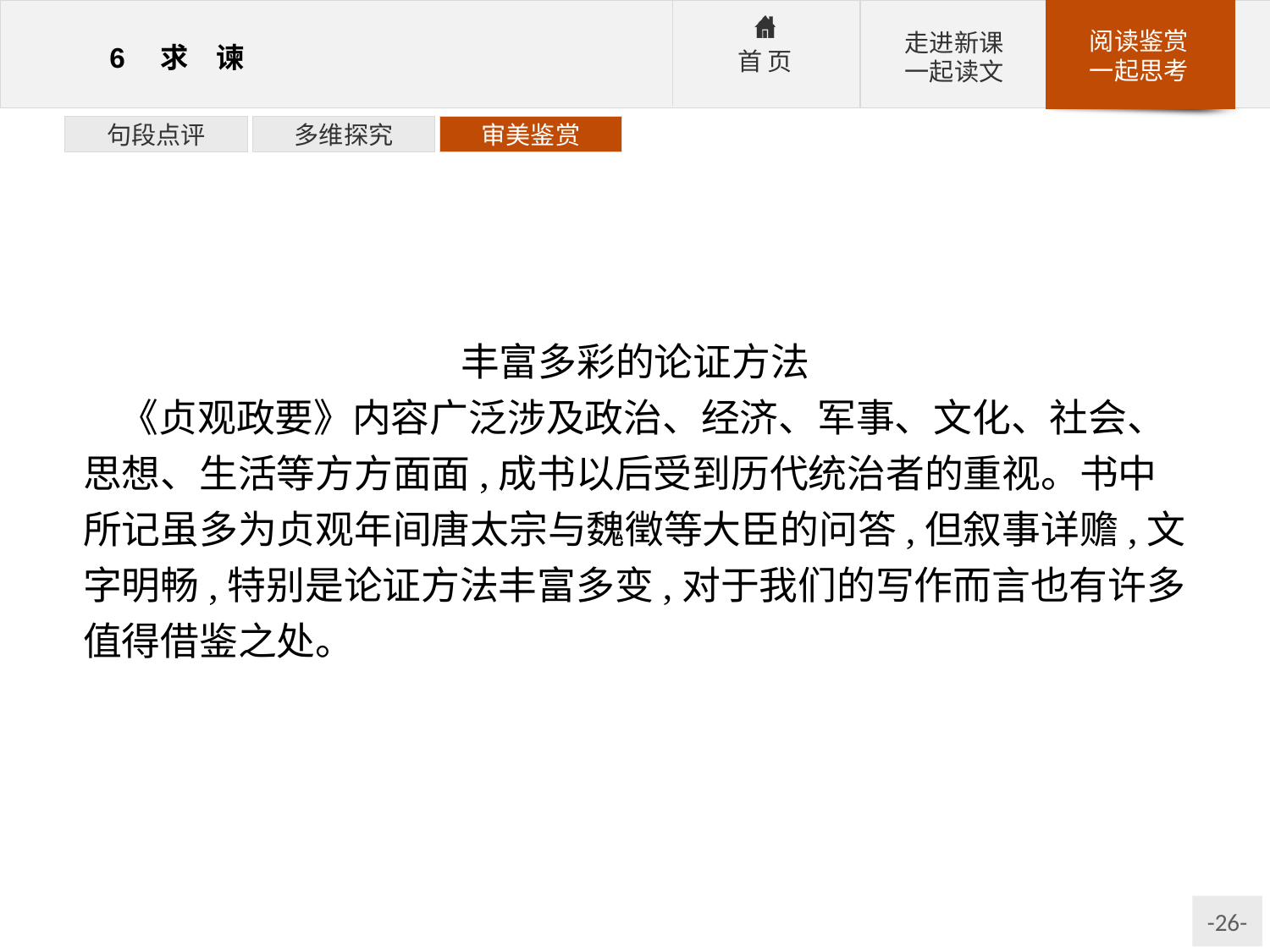

句段点评
多维探究
审美鉴赏
丰富多彩的论证方法
《贞观政要》内容广泛涉及政治、经济、军事、文化、社会、思想、生活等方方面面,成书以后受到历代统治者的重视。书中所记虽多为贞观年间唐太宗与魏徵等大臣的问答,但叙事详赡,文字明畅,特别是论证方法丰富多变,对于我们的写作而言也有许多值得借鉴之处。